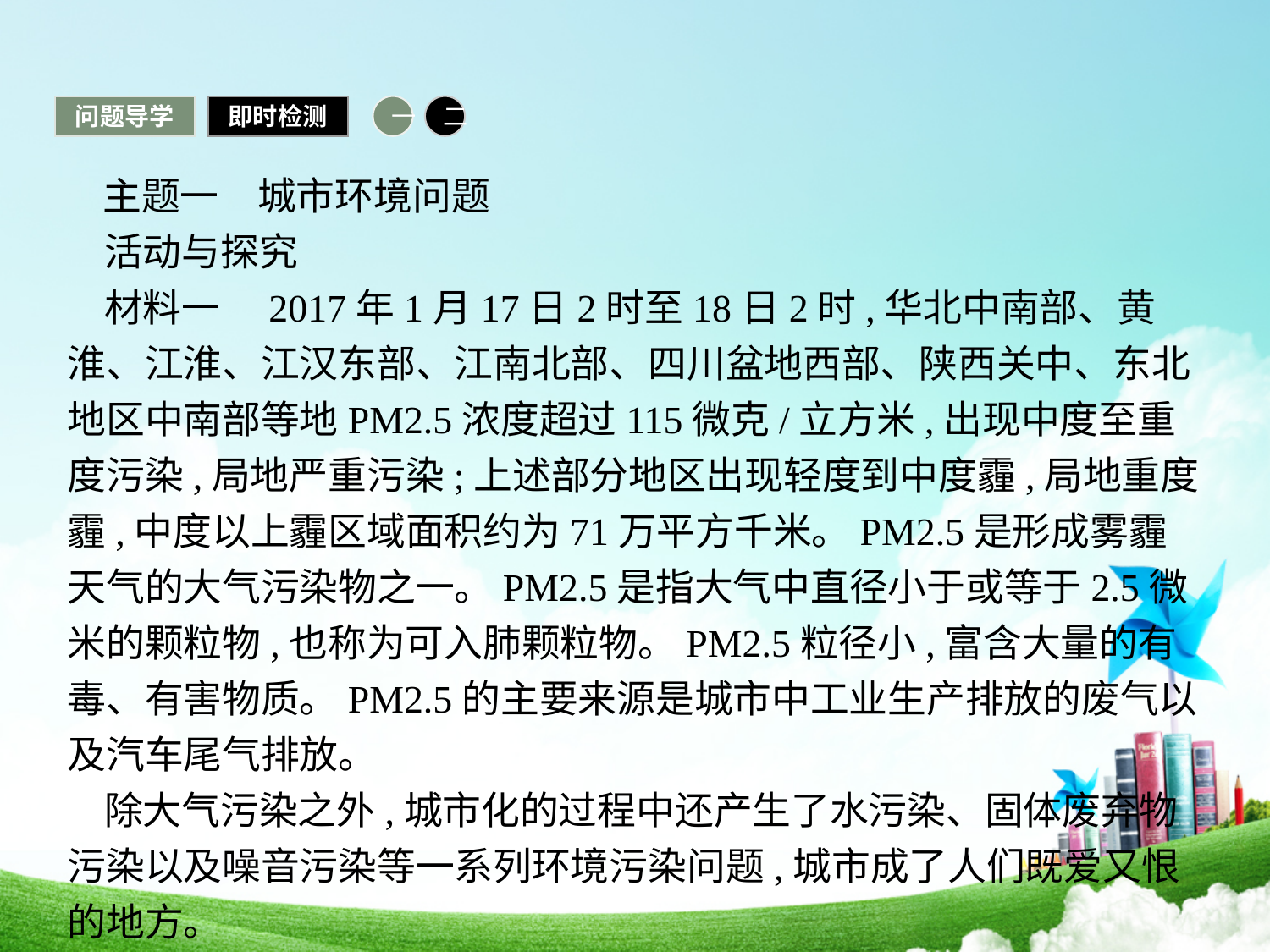

问题导学
即时检测
一
二
   主题一　城市环境问题
活动与探究
材料一　2017年1月17日2时至18日2时,华北中南部、黄淮、江淮、江汉东部、江南北部、四川盆地西部、陕西关中、东北地区中南部等地PM2.5浓度超过115微克/立方米,出现中度至重度污染,局地严重污染;上述部分地区出现轻度到中度霾,局地重度霾,中度以上霾区域面积约为71万平方千米。PM2.5是形成雾霾天气的大气污染物之一。PM2.5是指大气中直径小于或等于2.5微米的颗粒物,也称为可入肺颗粒物。PM2.5粒径小,富含大量的有毒、有害物质。PM2.5的主要来源是城市中工业生产排放的废气以及汽车尾气排放。
除大气污染之外,城市化的过程中还产生了水污染、固体废弃物污染以及噪音污染等一系列环境污染问题,城市成了人们既爱又恨的地方。